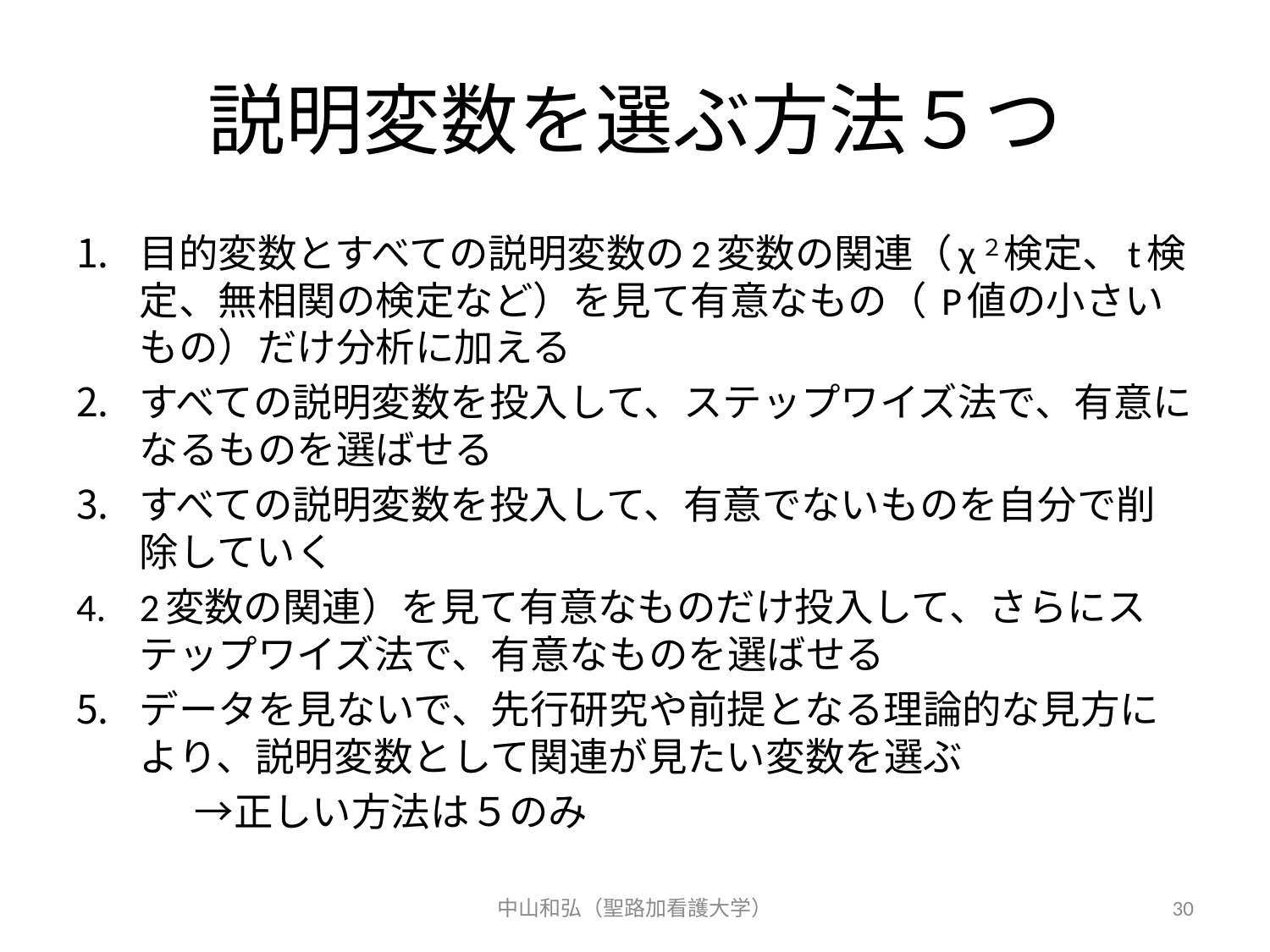

# 説明変数を選ぶ方法５つ
目的変数とすべての説明変数の2変数の関連（χ２検定、t検定、無相関の検定など）を見て有意なもの（ P値の小さいもの）だけ分析に加える
すべての説明変数を投入して、ステップワイズ法で、有意になるものを選ばせる
すべての説明変数を投入して、有意でないものを自分で削除していく
2変数の関連）を見て有意なものだけ投入して、さらにステップワイズ法で、有意なものを選ばせる
データを見ないで、先行研究や前提となる理論的な見方により、説明変数として関連が見たい変数を選ぶ
　　　→正しい方法は５のみ

中山和弘（聖路加看護大学）
30